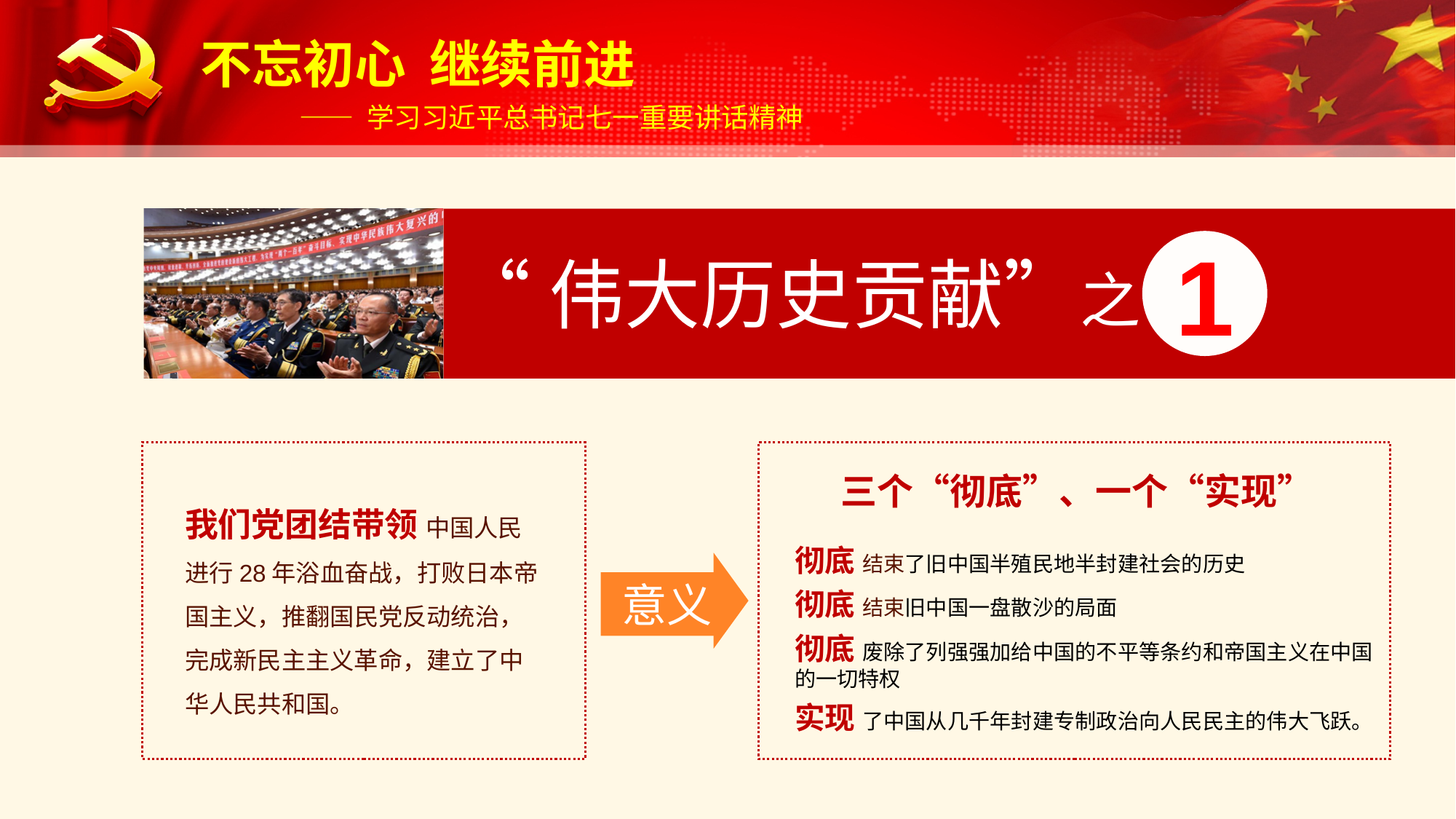

1
“伟大历史贡献”之

我们党团结带领 中国人民进行28年浴血奋战，打败日本帝国主义，推翻国民党反动统治，完成新民主主义革命，建立了中华人民共和国。

三个“彻底”、一个“实现”
彻底 结束了旧中国半殖民地半封建社会的历史
彻底 结束旧中国一盘散沙的局面
彻底 废除了列强强加给中国的不平等条约和帝国主义在中国的一切特权
实现 了中国从几千年封建专制政治向人民民主的伟大飞跃。

意义